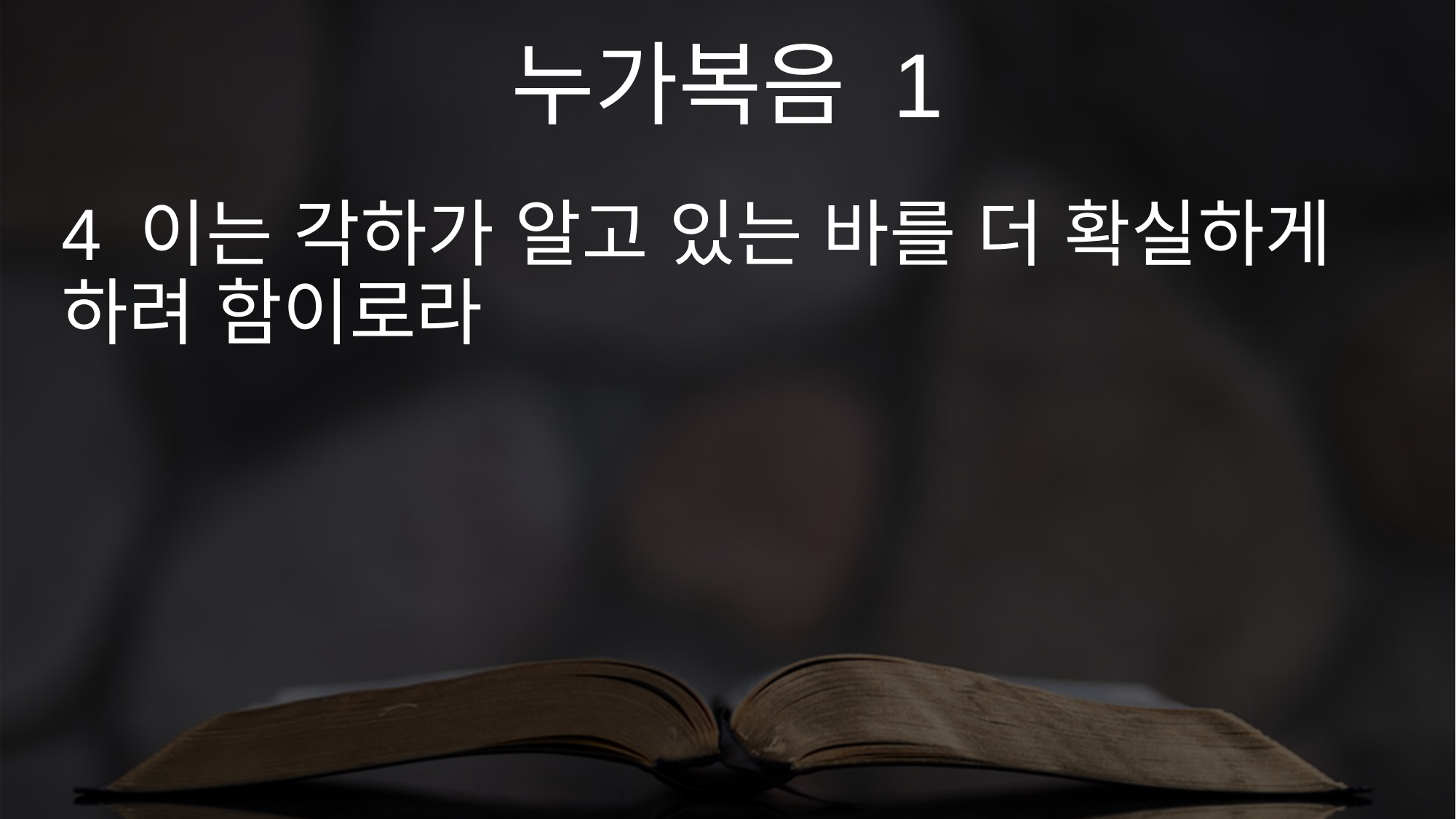

누가복음 1
4 이는 각하가 알고 있는 바를 더 확실하게 하려 함이로라